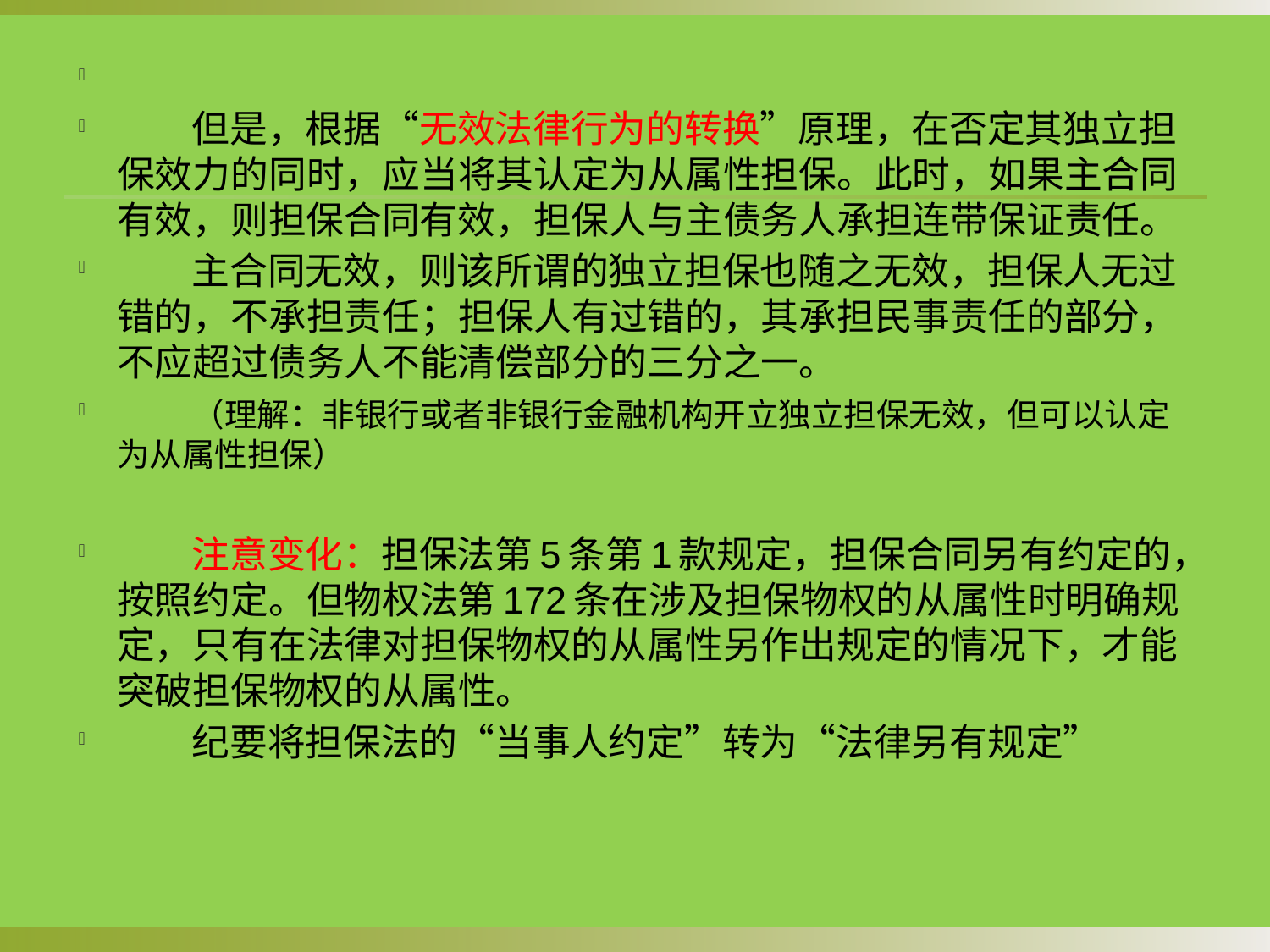

但是，根据“无效法律行为的转换”原理，在否定其独立担保效力的同时，应当将其认定为从属性担保。此时，如果主合同有效，则担保合同有效，担保人与主债务人承担连带保证责任。
        主合同无效，则该所谓的独立担保也随之无效，担保人无过错的，不承担责任；担保人有过错的，其承担民事责任的部分，不应超过债务人不能清偿部分的三分之一。
        （理解：非银行或者非银行金融机构开立独立担保无效，但可以认定为从属性担保）

        注意变化：担保法第5条第1款规定，担保合同另有约定的，按照约定。但物权法第172条在涉及担保物权的从属性时明确规定，只有在法律对担保物权的从属性另作出规定的情况下，才能突破担保物权的从属性。
        纪要将担保法的“当事人约定”转为“法律另有规定”